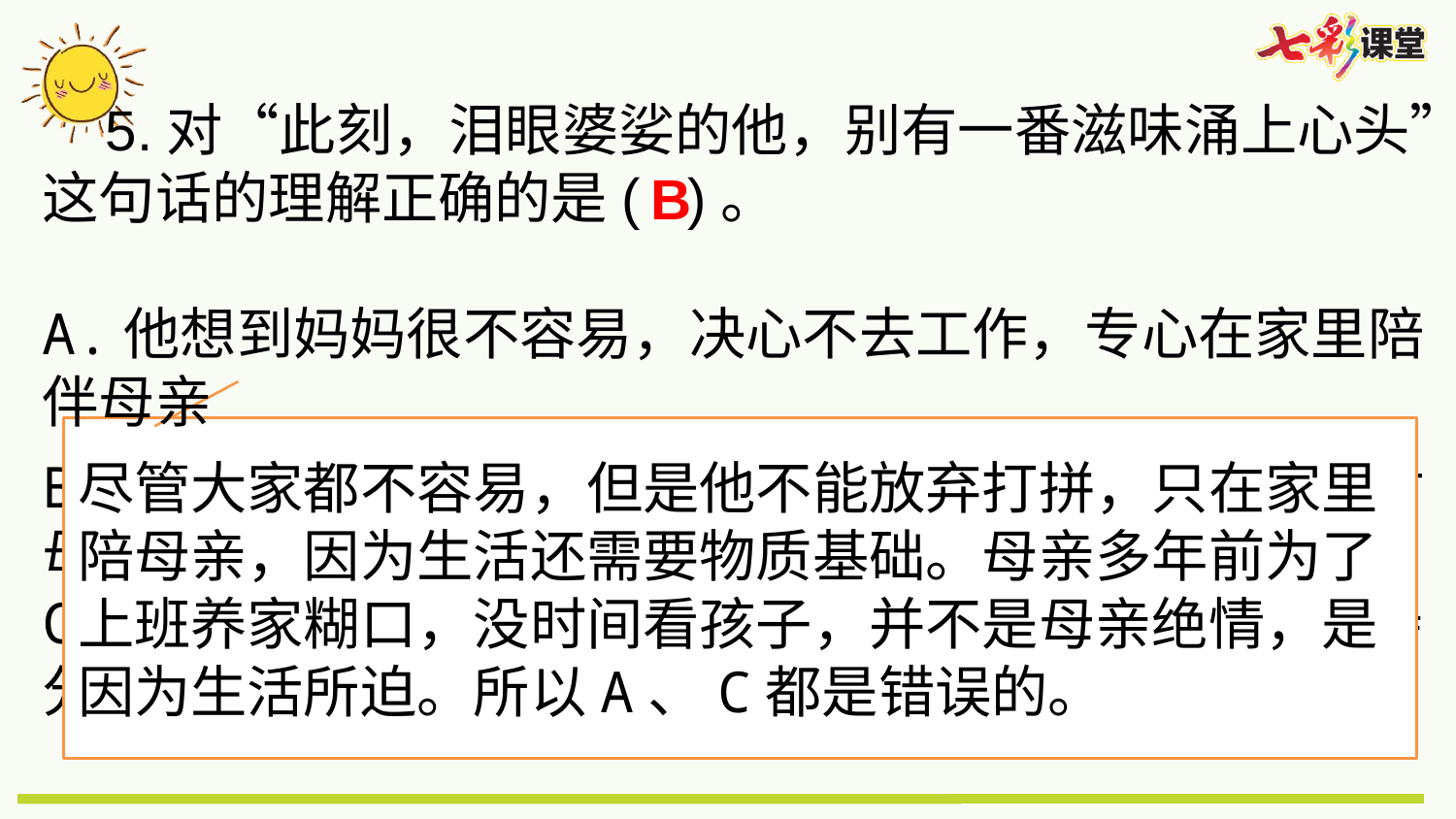

5.对“此刻，泪眼婆娑的他，别有一番滋味涌上心头”这句话的理解正确的是(   )。

A.他想到妈妈很不容易，决心不去工作，专心在家里陪伴母亲
B
尽管大家都不容易，但是他不能放弃打拼，只在家里陪母亲，因为生活还需要物质基础。母亲多年前为了上班养家糊口，没时间看孩子，并不是母亲绝情，是因为生活所迫。所以A、C都是错误的。
B.他听到妈妈的话心里很难受，禁不住流下眼泪，有对母亲的不舍和情不得已
C.听到妈妈的话，他想到了自己小时候上幼儿园跟母亲分别时母亲的固执和绝情，感到心里很不是滋味